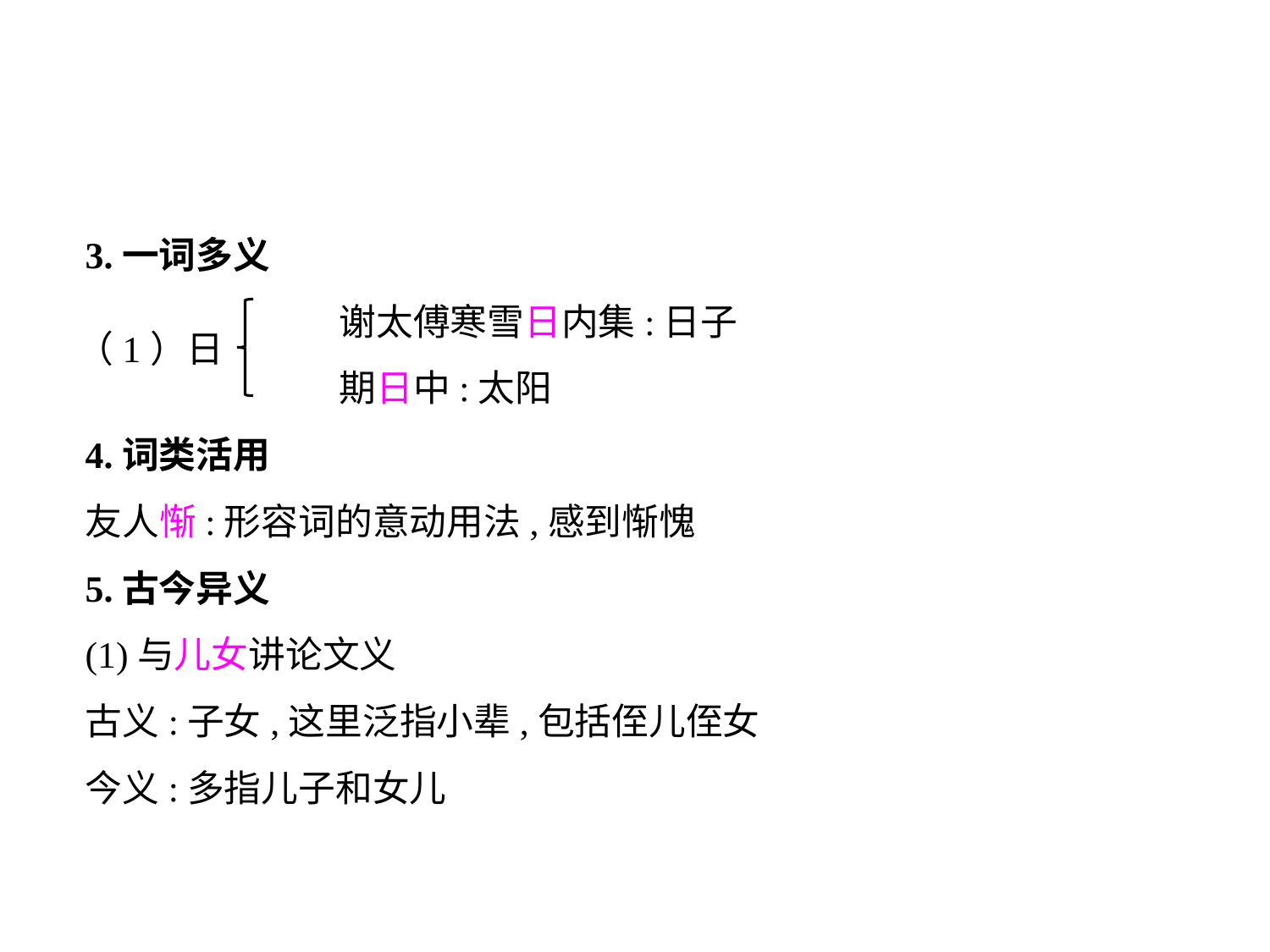

3.一词多义
		谢太傅寒雪日内集:日子
		期日中:太阳
4.词类活用
友人惭:形容词的意动用法,感到惭愧
5.古今异义
(1)与儿女讲论文义
古义:子女,这里泛指小辈,包括侄儿侄女
今义:多指儿子和女儿

（1）日